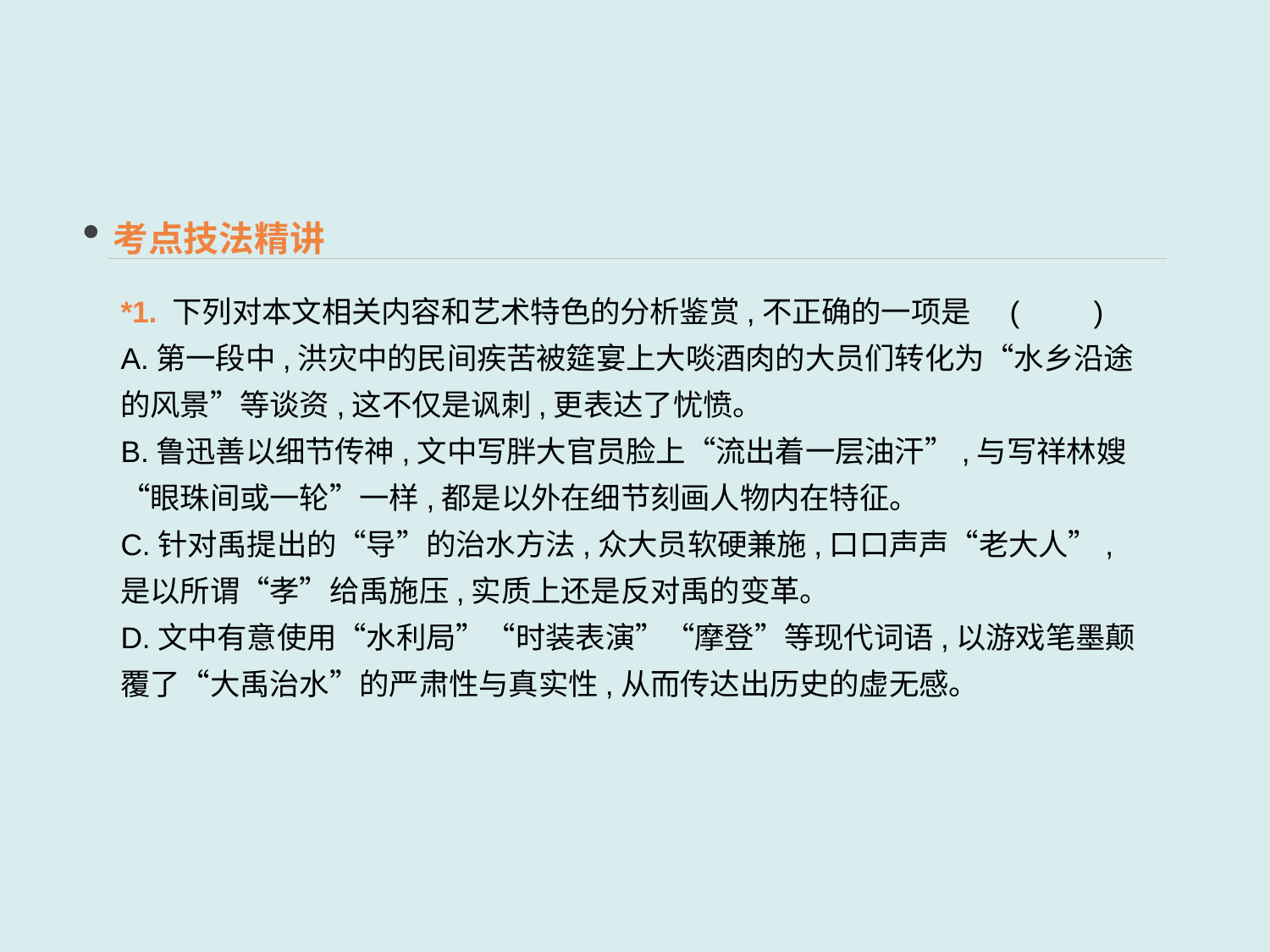

考点技法精讲

*1. 下列对本文相关内容和艺术特色的分析鉴赏,不正确的一项是	(　　)
A.第一段中,洪灾中的民间疾苦被筵宴上大啖酒肉的大员们转化为“水乡沿途的风景”等谈资,这不仅是讽刺,更表达了忧愤。
B.鲁迅善以细节传神,文中写胖大官员脸上“流出着一层油汗”,与写祥林嫂“眼珠间或一轮”一样,都是以外在细节刻画人物内在特征。
C.针对禹提出的“导”的治水方法,众大员软硬兼施,口口声声“老大人”,是以所谓“孝”给禹施压,实质上还是反对禹的变革。
D.文中有意使用“水利局”“时装表演”“摩登”等现代词语,以游戏笔墨颠覆了“大禹治水”的严肃性与真实性,从而传达出历史的虚无感。